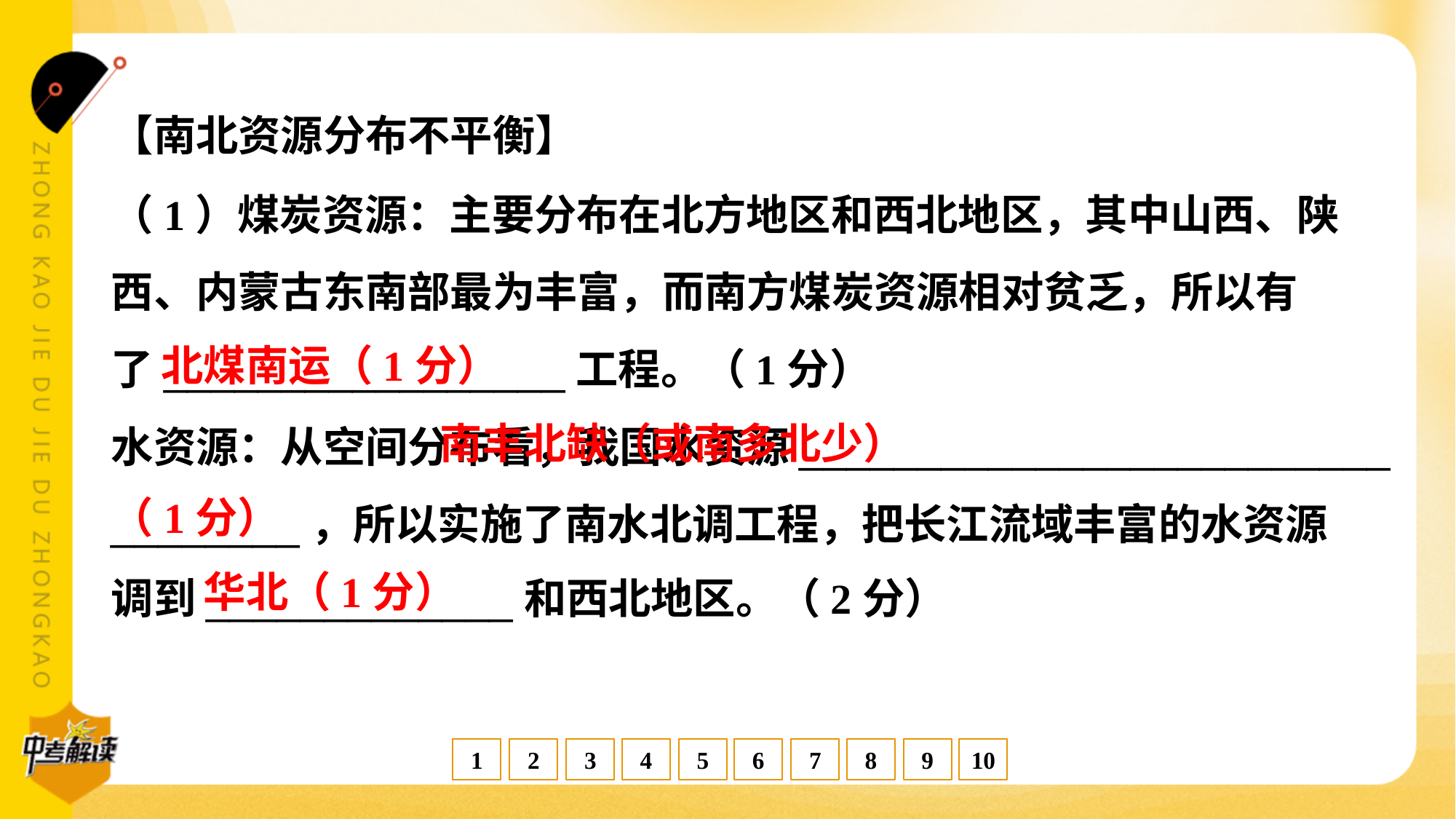

【南北资源分布不平衡】
（1）煤炭资源：主要分布在北方地区和西北地区，其中山西、陕
西、内蒙古东南部最为丰富，而南方煤炭资源相对贫乏，所以有
了_________________工程。（1分）
水资源：从空间分布看，我国水资源_________________________
________，所以实施了南水北调工程，把长江流域丰富的水资源
调到_____________和西北地区。（2分）
北煤南运（1分）
                                 南丰北缺（或南多北少）
（1分）
华北（1分）